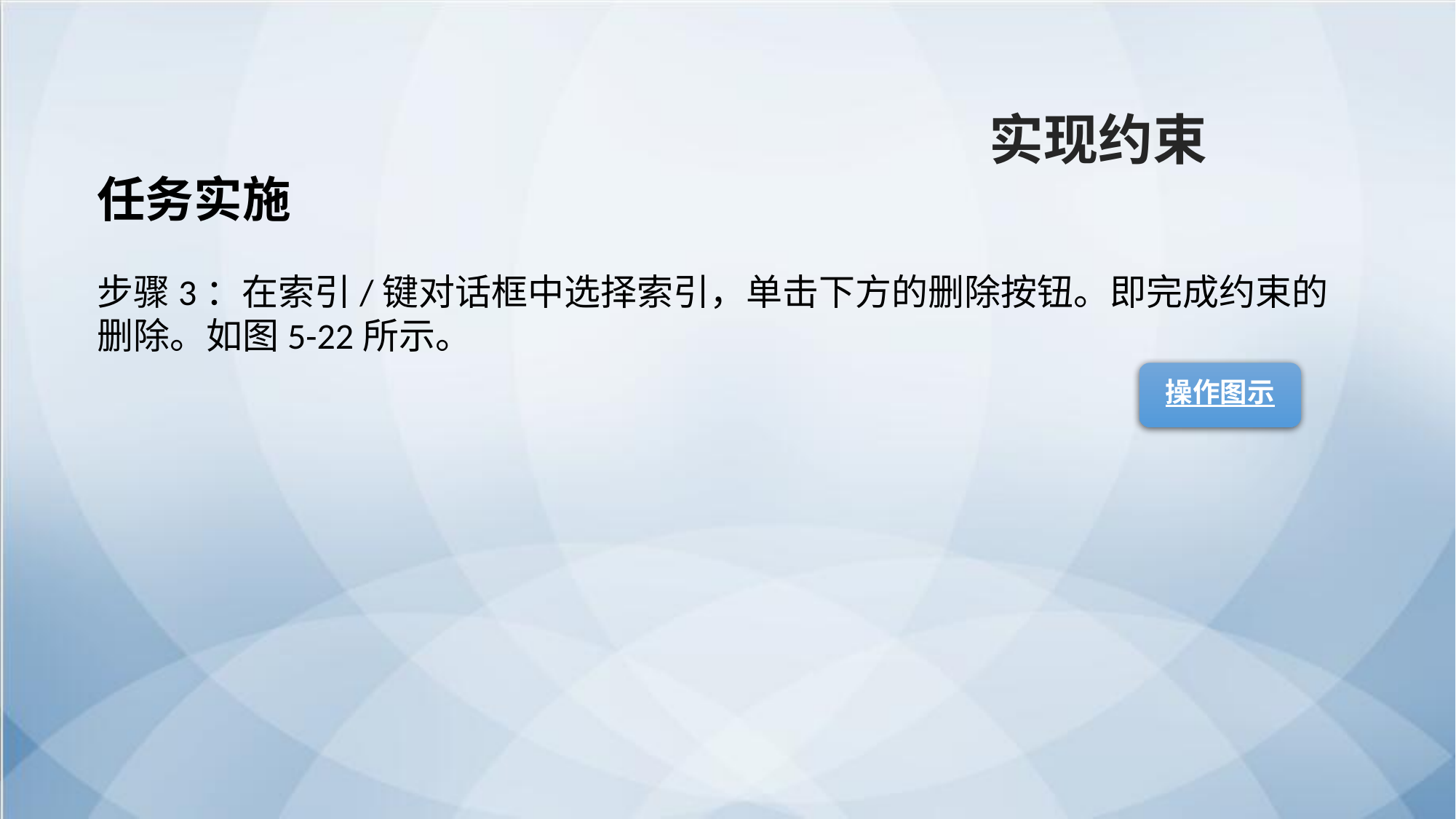

实现约束
任务实施
步骤3：在索引/键对话框中选择索引，单击下方的删除按钮。即完成约束的删除。如图5-22所示。
操作图示